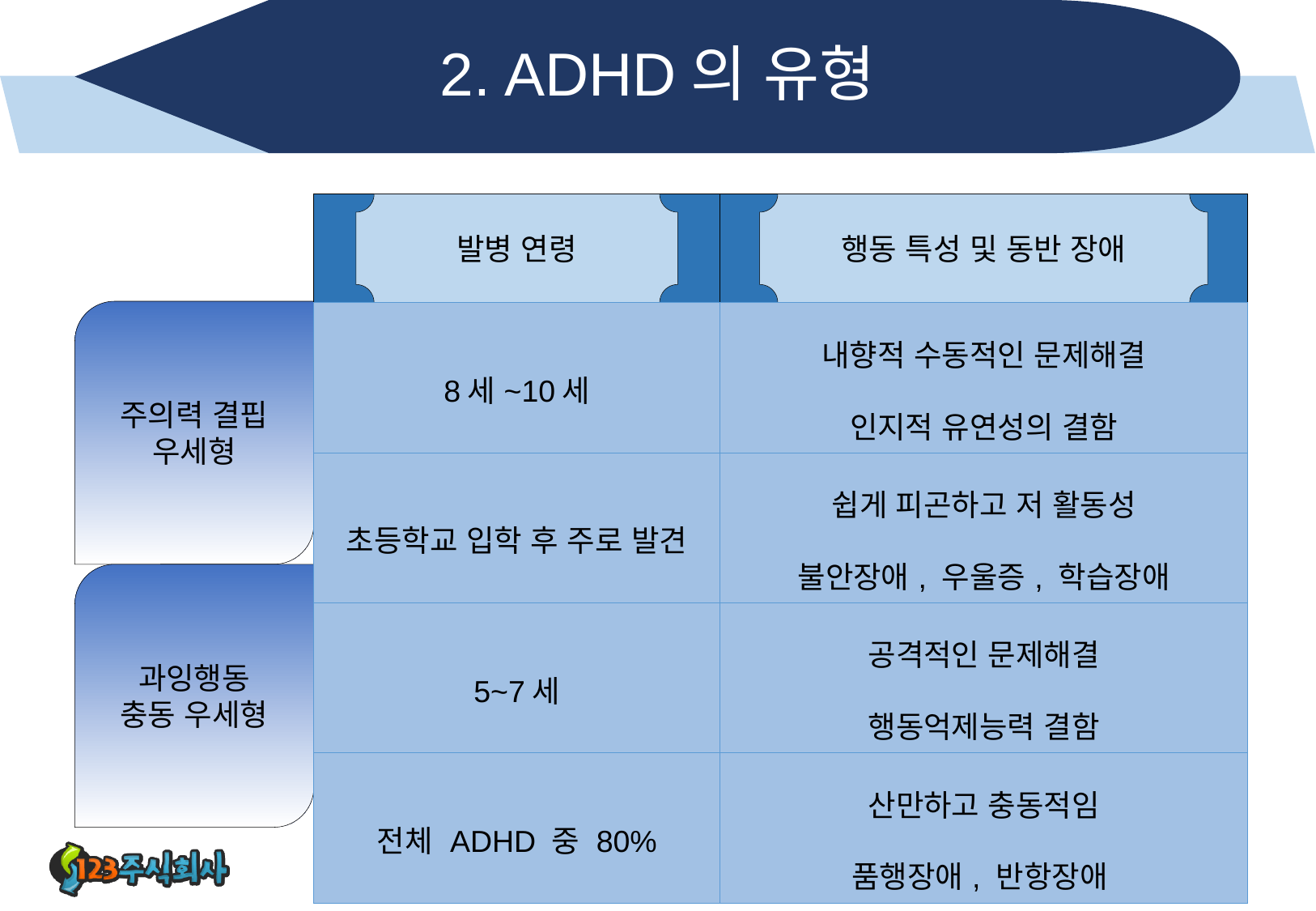

# 2. ADHD의 유형

발병 연령

행동 특성 및 동반 장애
주의력 결핍 우세형
| 8세~10세 | 내향적 수동적인 문제해결 인지적 유연성의 결함 |
| --- | --- |
| 초등학교 입학 후 주로 발견 | 쉽게 피곤하고 저 활동성 불안장애, 우울증, 학습장애 |
| 5~7세 | 공격적인 문제해결 행동억제능력 결함 |
| 전체 ADHD 중 80% | 산만하고 충동적임 품행장애, 반항장애 |
과잉행동
충동 우세형
4